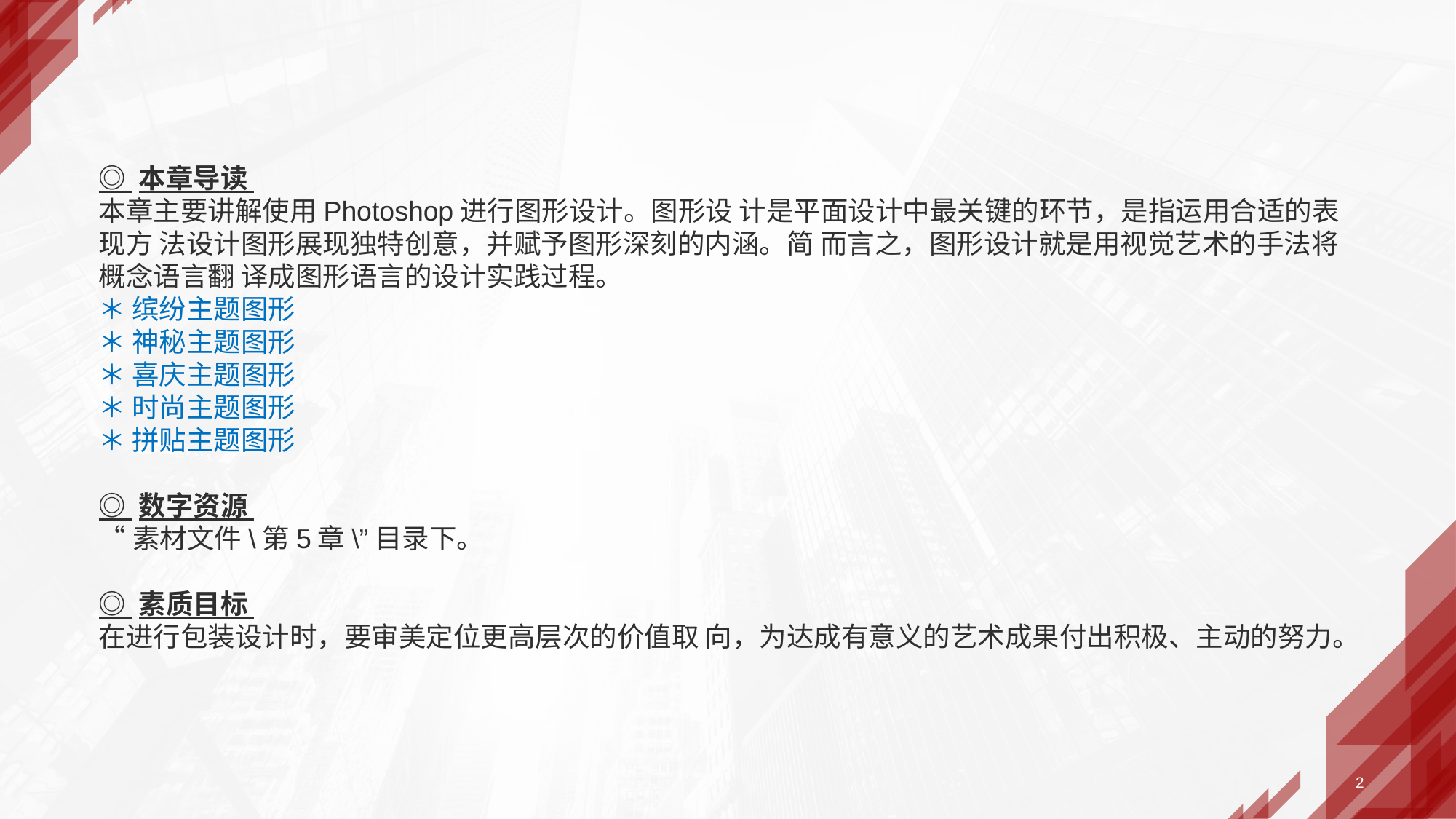

◎ 本章导读
本章主要讲解使用Photoshop进行图形设计。图形设 计是平面设计中最关键的环节，是指运用合适的表现方 法设计图形展现独特创意，并赋予图形深刻的内涵。简 而言之，图形设计就是用视觉艺术的手法将概念语言翻 译成图形语言的设计实践过程。
＊ 缤纷主题图形
＊ 神秘主题图形
＊ 喜庆主题图形
＊ 时尚主题图形
＊ 拼贴主题图形

◎ 数字资源
“素材文件\第5章\”目录下。

◎ 素质目标
在进行包装设计时，要审美定位更高层次的价值取 向，为达成有意义的艺术成果付出积极、主动的努力。
2